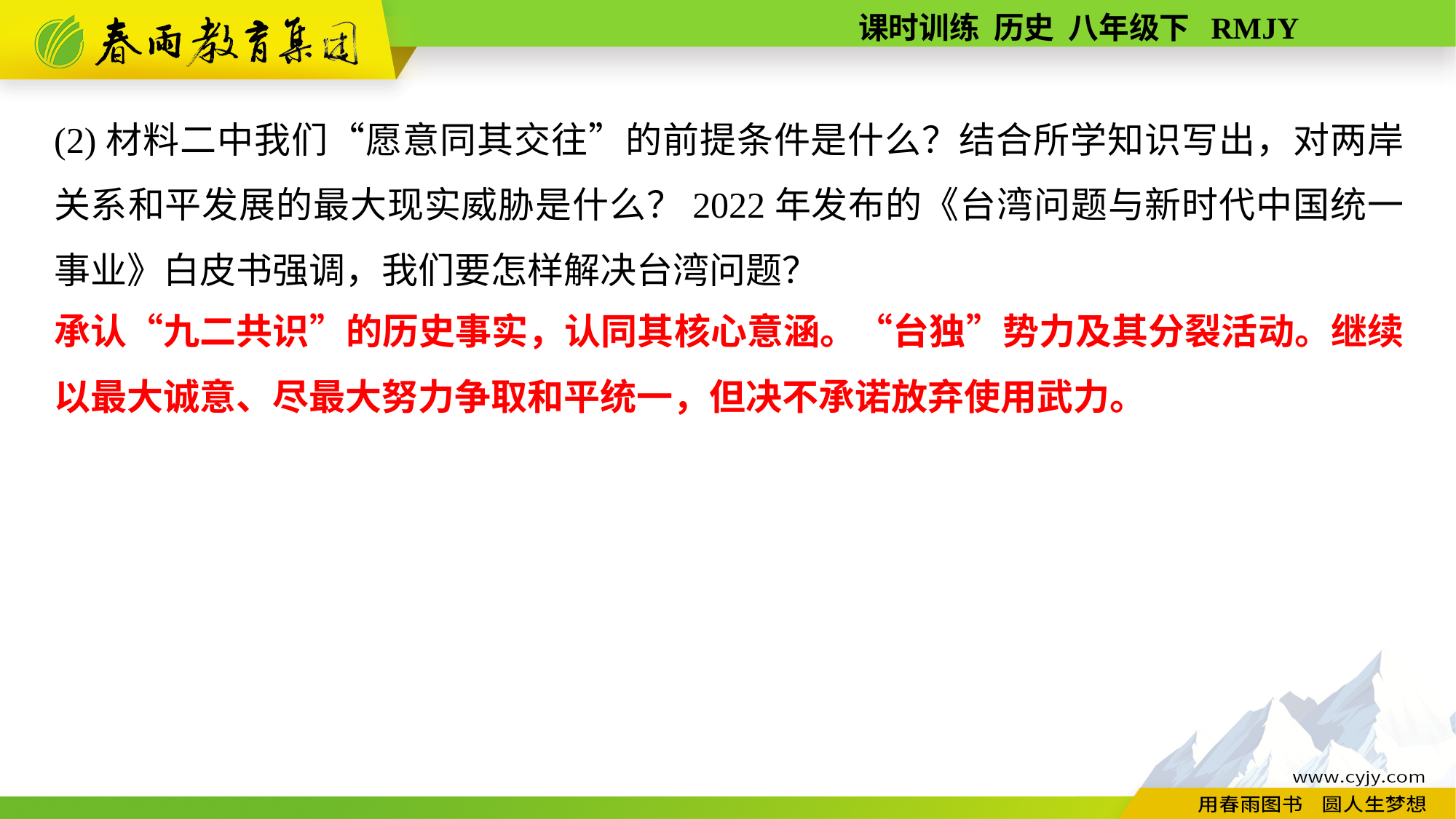

(2)材料二中我们“愿意同其交往”的前提条件是什么？结合所学知识写出，对两岸关系和平发展的最大现实威胁是什么？2022年发布的《台湾问题与新时代中国统一事业》白皮书强调，我们要怎样解决台湾问题？
承认“九二共识”的历史事实，认同其核心意涵。“台独”势力及其分裂活动。继续以最大诚意、尽最大努力争取和平统一，但决不承诺放弃使用武力。